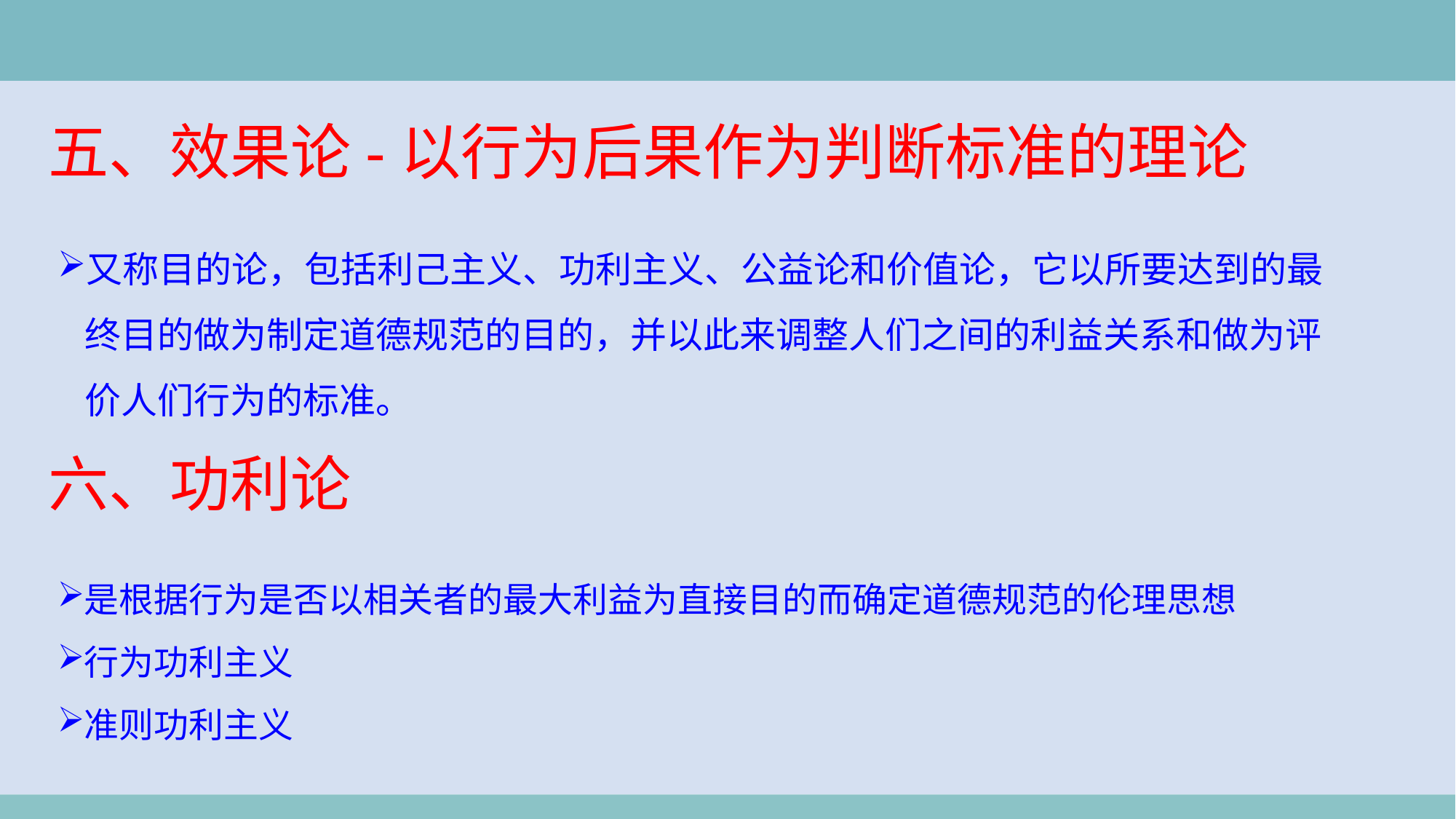

五、效果论-以行为后果作为判断标准的理论
又称目的论，包括利己主义、功利主义、公益论和价值论，它以所要达到的最终目的做为制定道德规范的目的，并以此来调整人们之间的利益关系和做为评价人们行为的标准。
六、功利论
是根据行为是否以相关者的最大利益为直接目的而确定道德规范的伦理思想
行为功利主义
准则功利主义